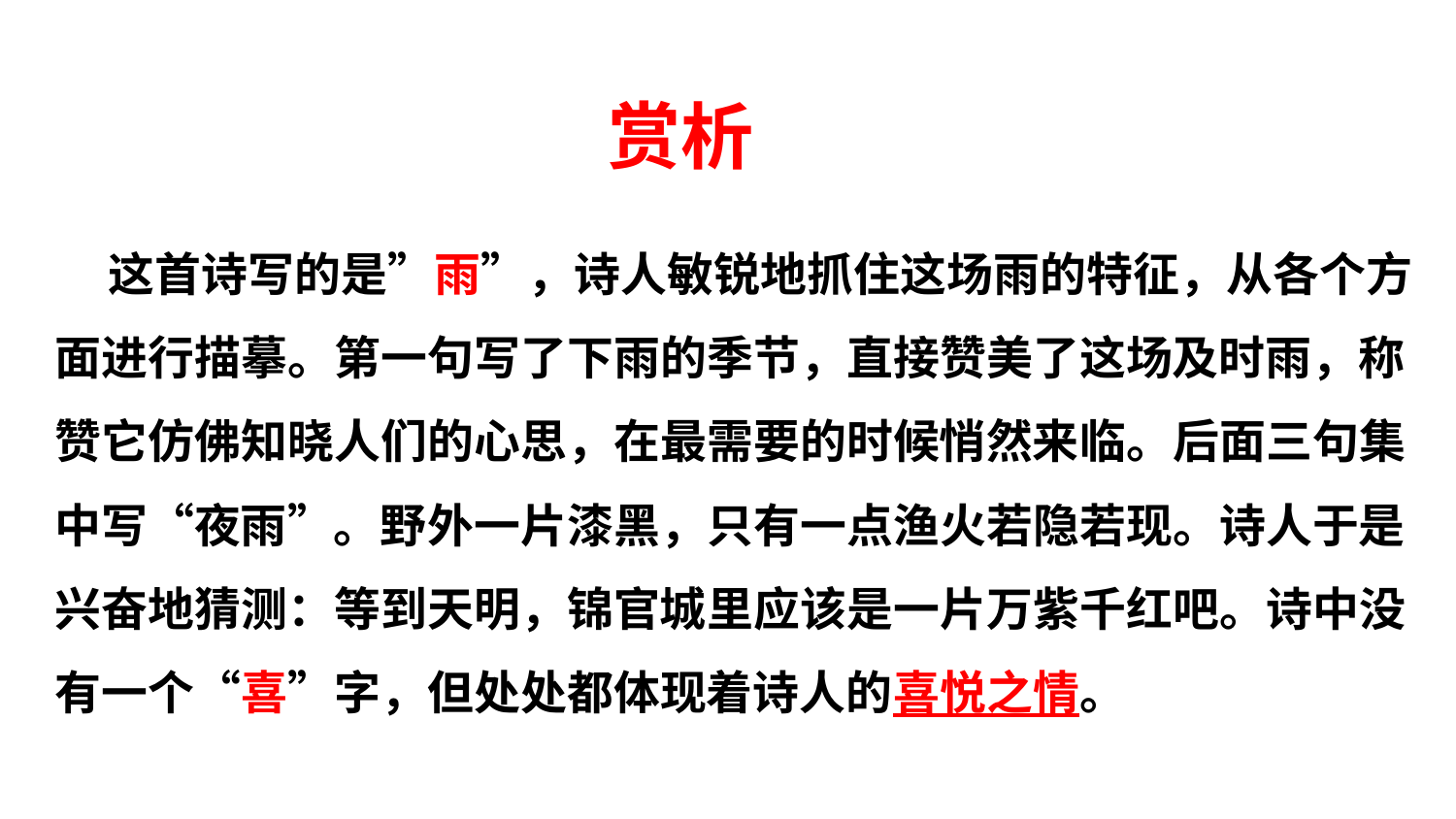

赏析
    这首诗写的是”雨”，诗人敏锐地抓住这场雨的特征，从各个方面进行描摹。第一句写了下雨的季节，直接赞美了这场及时雨，称赞它仿佛知晓人们的心思，在最需要的时候悄然来临。后面三句集中写“夜雨”。野外一片漆黑，只有一点渔火若隐若现。诗人于是兴奋地猜测：等到天明，锦官城里应该是一片万紫千红吧。诗中没有一个“喜”字，但处处都体现着诗人的喜悦之情。